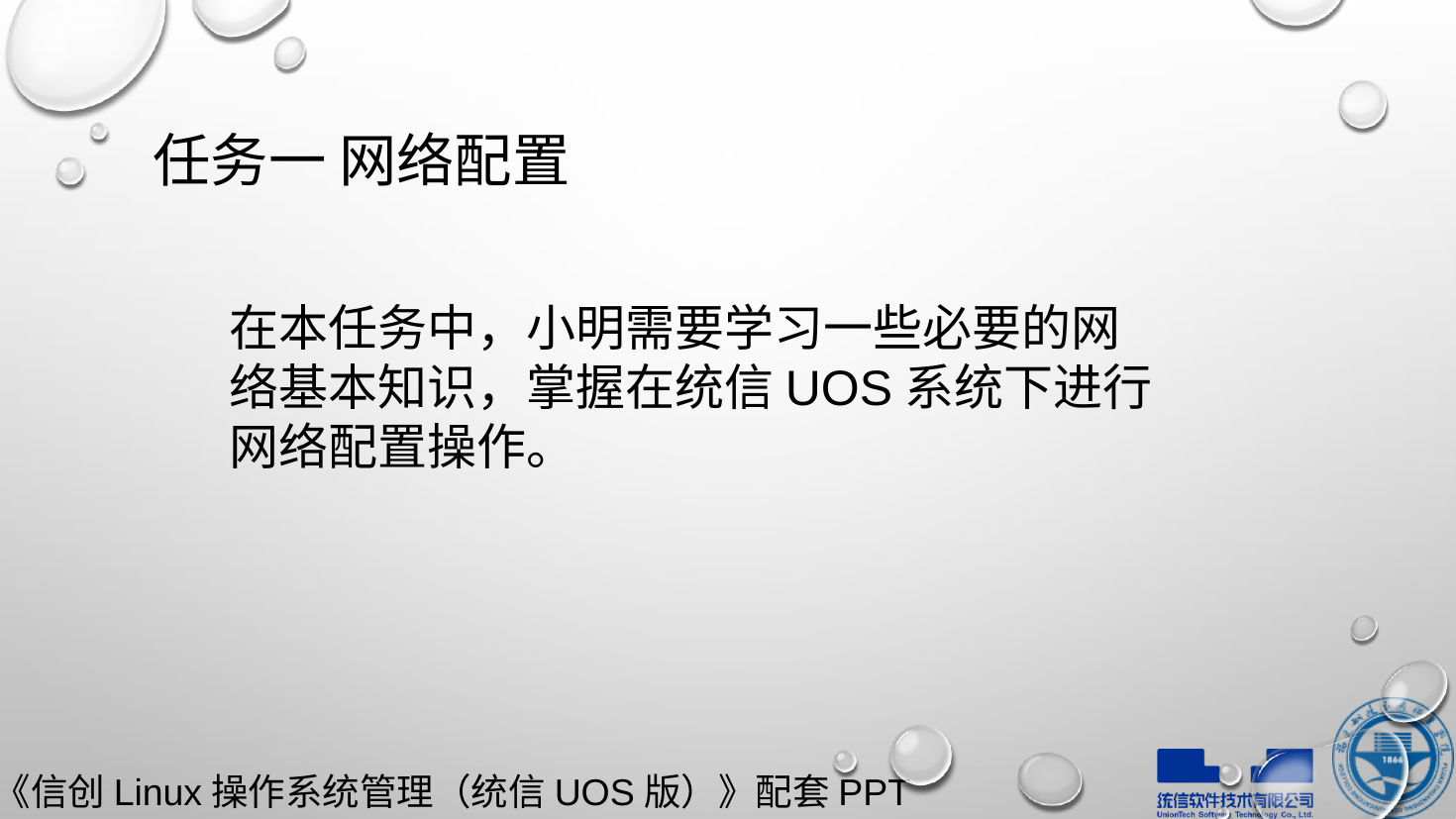

任务一 网络配置
在本任务中，小明需要学习一些必要的网络基本知识，掌握在统信UOS系统下进行网络配置操作。